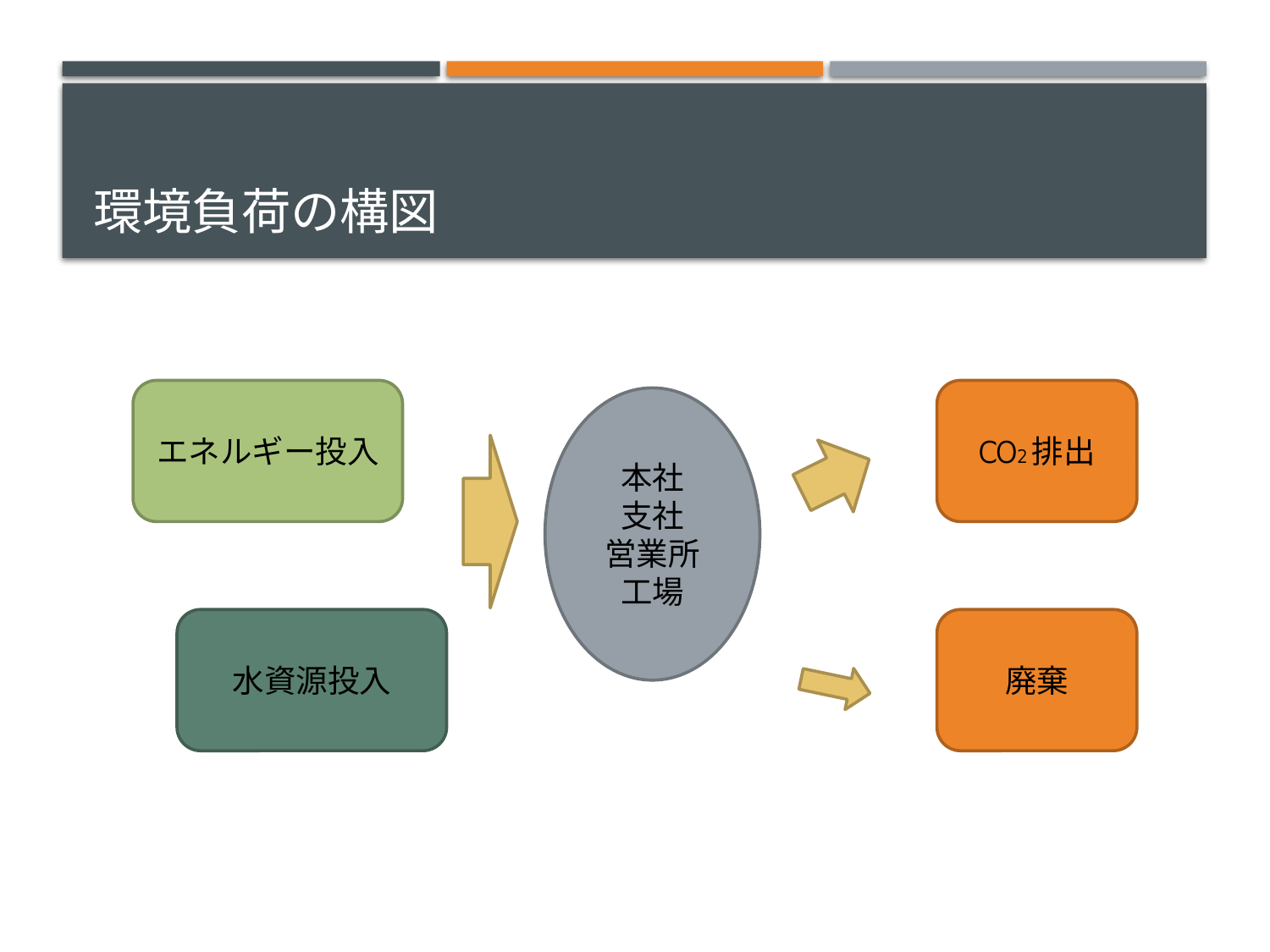

# 環境負荷の構図
エネルギー投入
CO2排出
本社
支社
営業所
工場

水資源投入
廃棄